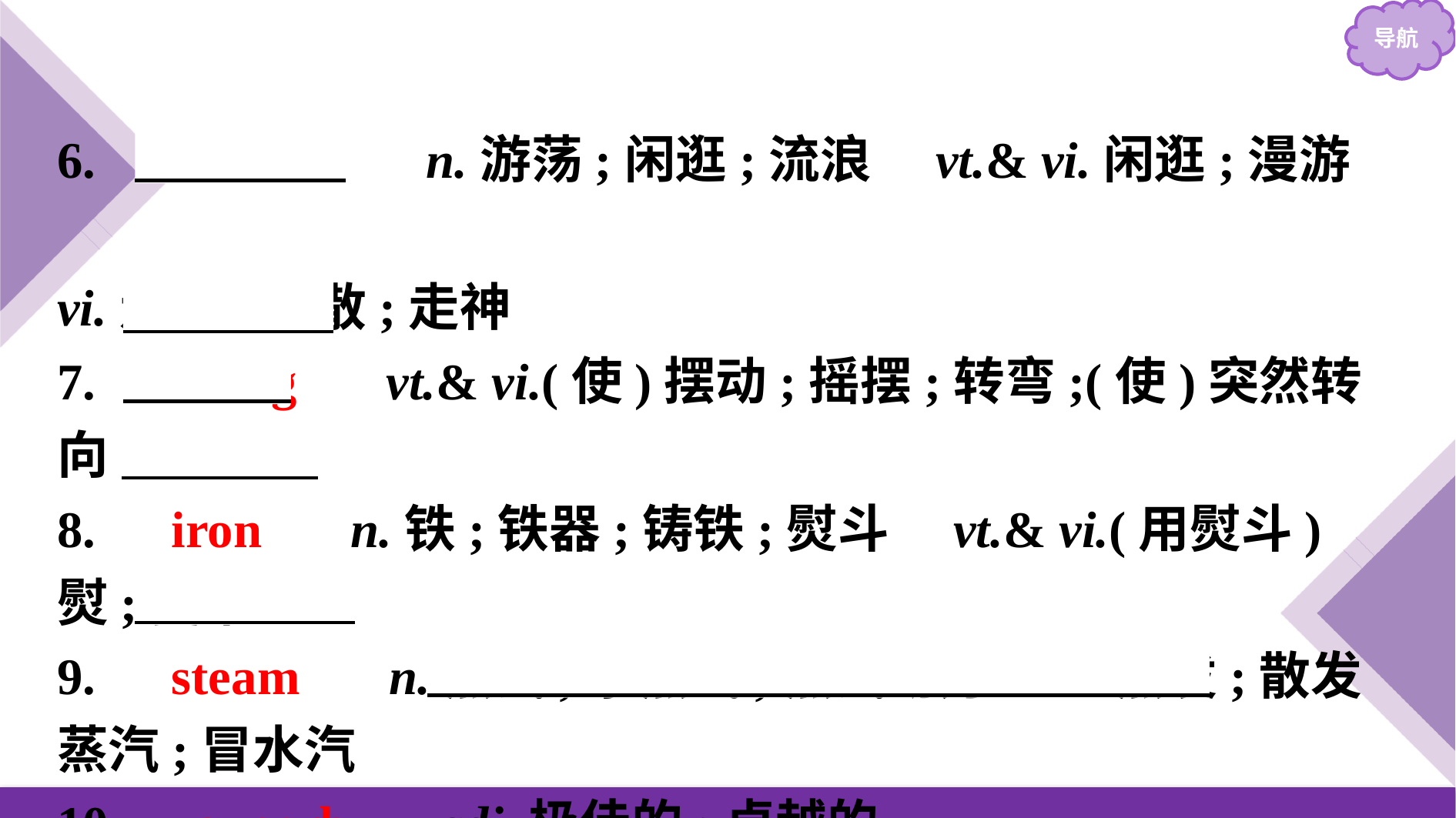

6.　wander　 n.游荡;闲逛;流浪　vt.& vi.闲逛;漫游
vi.走失;离散;走神
7.　swing　 vt.& vi.(使)摆动;摇摆;转弯;(使)突然转向
8.　iron　 n.铁;铁器;铸铁;熨斗　vt.& vi.(用熨斗)熨;烫平
9.　steam　 n.蒸汽;水蒸气;蒸汽动力　vi.蒸发;散发蒸汽;冒水汽
10.　superb　 adj.极佳的;卓越的
11.splendid adj.　壮丽的;雄伟的;极佳的;非常好的